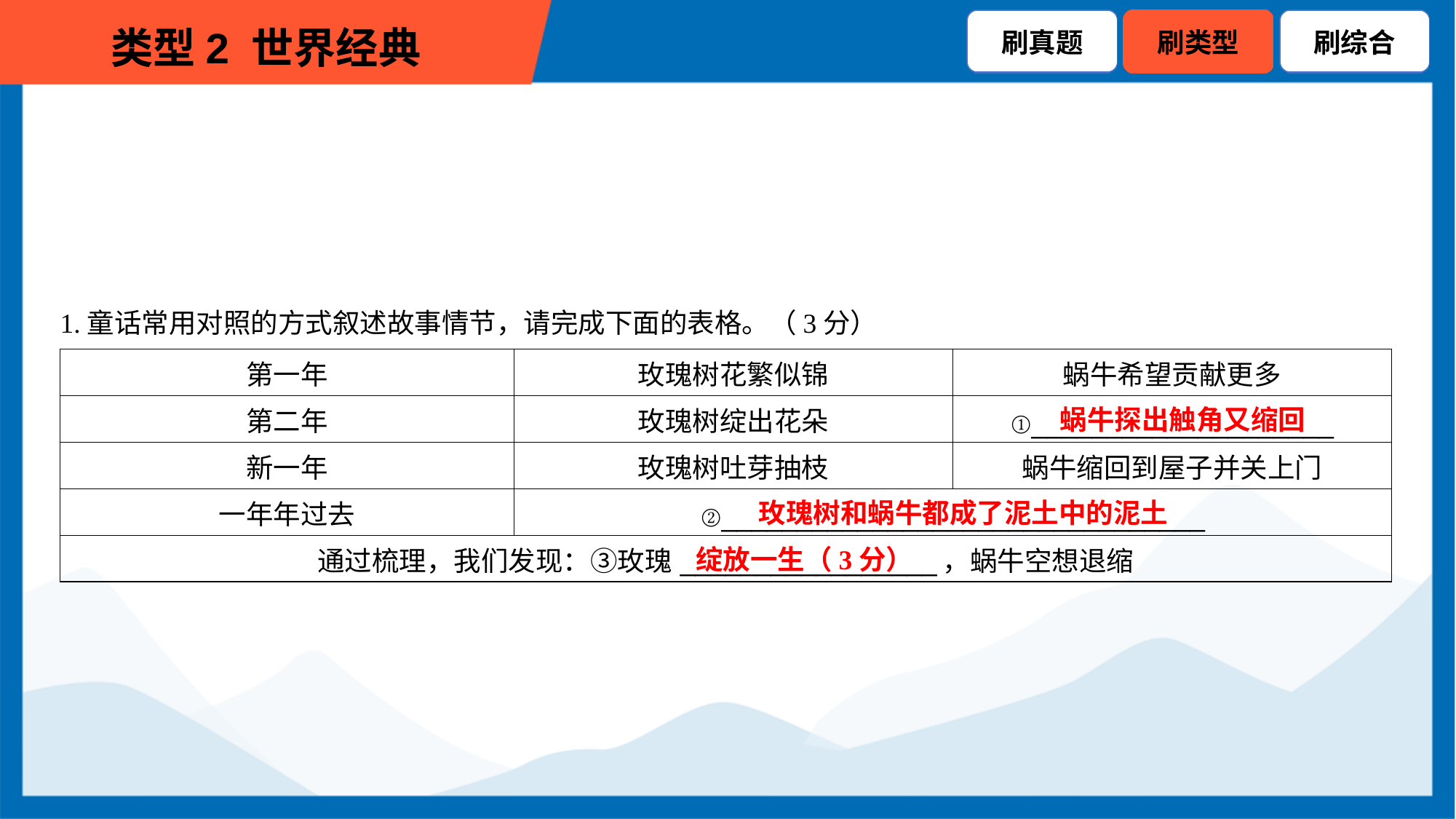

1.童话常用对照的方式叙述故事情节，请完成下面的表格。（3分）
| 第一年 | 玫瑰树花繁似锦 | 蜗牛希望贡献更多 |
| --- | --- | --- |
| 第二年 | 玫瑰树绽出花朵 | ①\_\_\_\_\_\_\_\_\_\_\_\_\_\_\_\_\_\_\_\_ |
| 新一年 | 玫瑰树吐芽抽枝 | 蜗牛缩回到屋子并关上门 |
| 一年年过去 | ②\_\_\_\_\_\_\_\_\_\_\_\_\_\_\_\_\_\_\_\_\_\_\_\_\_\_\_\_\_\_\_\_ |  |
| 通过梳理，我们发现：③玫瑰\_\_\_\_\_\_\_\_\_\_\_\_\_\_\_\_\_，蜗牛空想退缩 |  |  |
蜗牛探出触角又缩回
玫瑰树和蜗牛都成了泥土中的泥土
绽放一生（3分）